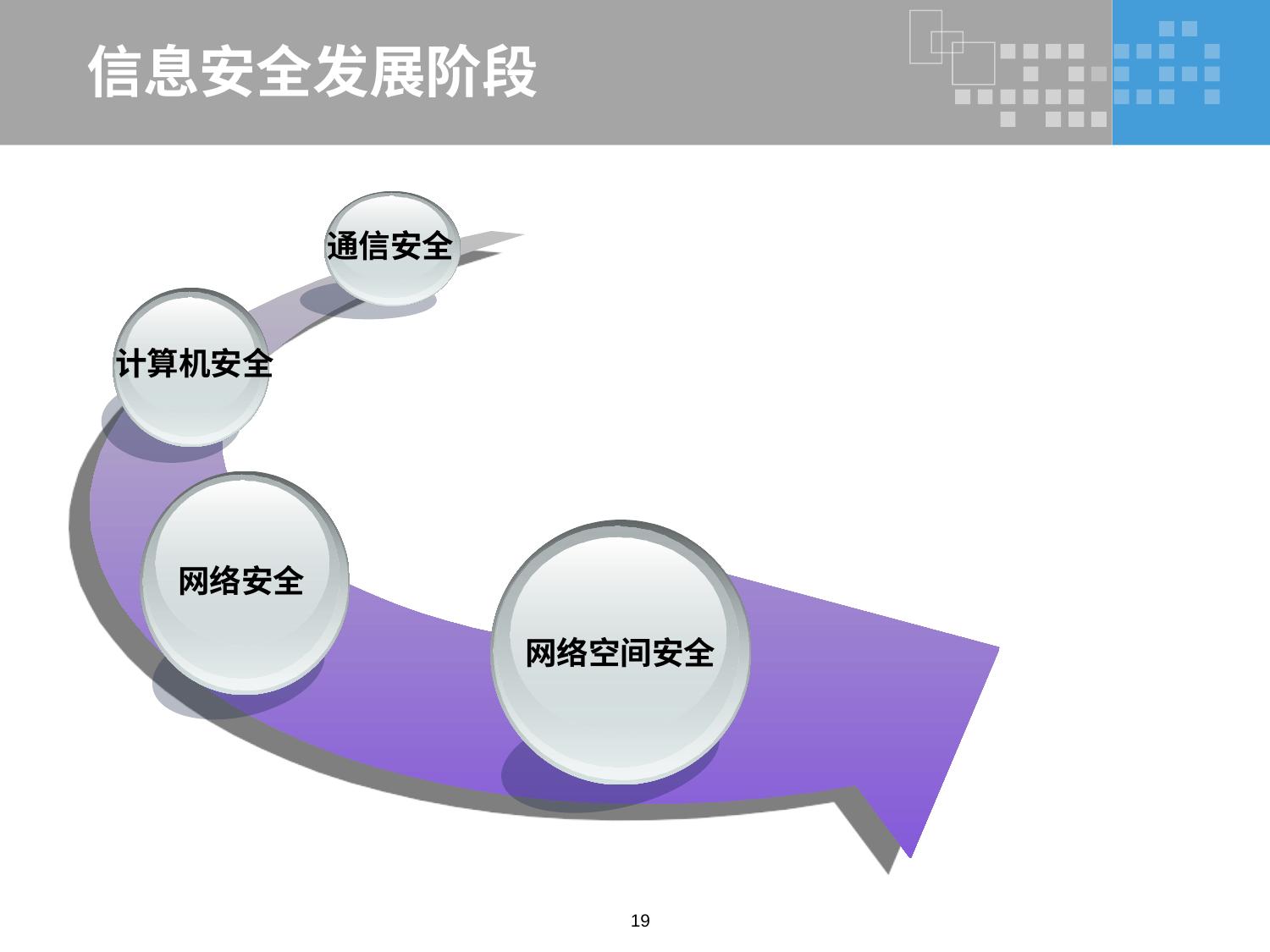

# 信息安全发展阶段

通信安全

计算机安全

网络安全

网络空间安全

19